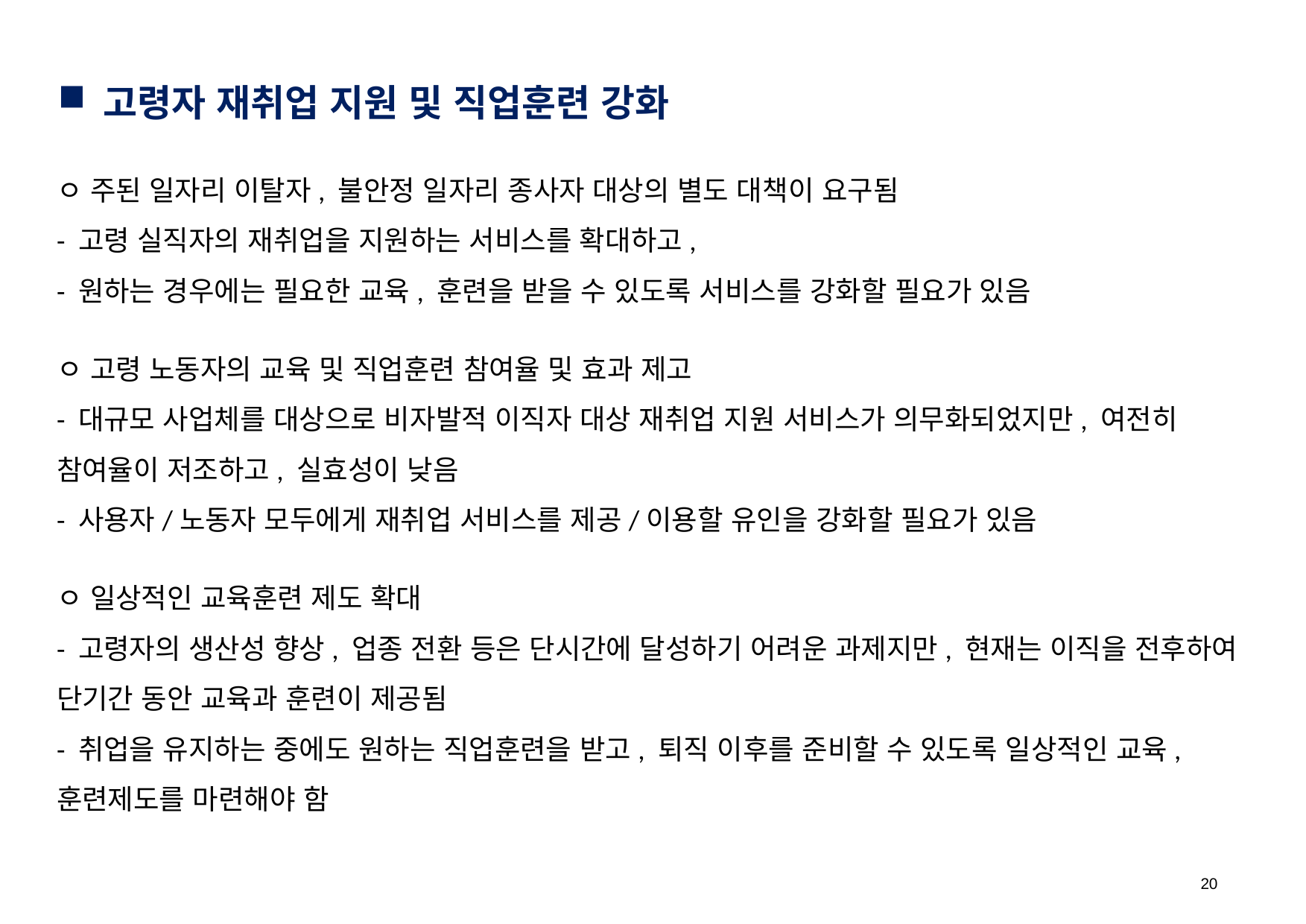

고령자 재취업 지원 및 직업훈련 강화
ㅇ 주된 일자리 이탈자, 불안정 일자리 종사자 대상의 별도 대책이 요구됨
- 고령 실직자의 재취업을 지원하는 서비스를 확대하고,
- 원하는 경우에는 필요한 교육, 훈련을 받을 수 있도록 서비스를 강화할 필요가 있음

ㅇ 고령 노동자의 교육 및 직업훈련 참여율 및 효과 제고
- 대규모 사업체를 대상으로 비자발적 이직자 대상 재취업 지원 서비스가 의무화되었지만, 여전히 참여율이 저조하고, 실효성이 낮음
- 사용자/노동자 모두에게 재취업 서비스를 제공/이용할 유인을 강화할 필요가 있음

ㅇ 일상적인 교육훈련 제도 확대
- 고령자의 생산성 향상, 업종 전환 등은 단시간에 달성하기 어려운 과제지만, 현재는 이직을 전후하여 단기간 동안 교육과 훈련이 제공됨
- 취업을 유지하는 중에도 원하는 직업훈련을 받고, 퇴직 이후를 준비할 수 있도록 일상적인 교육, 훈련제도를 마련해야 함
20